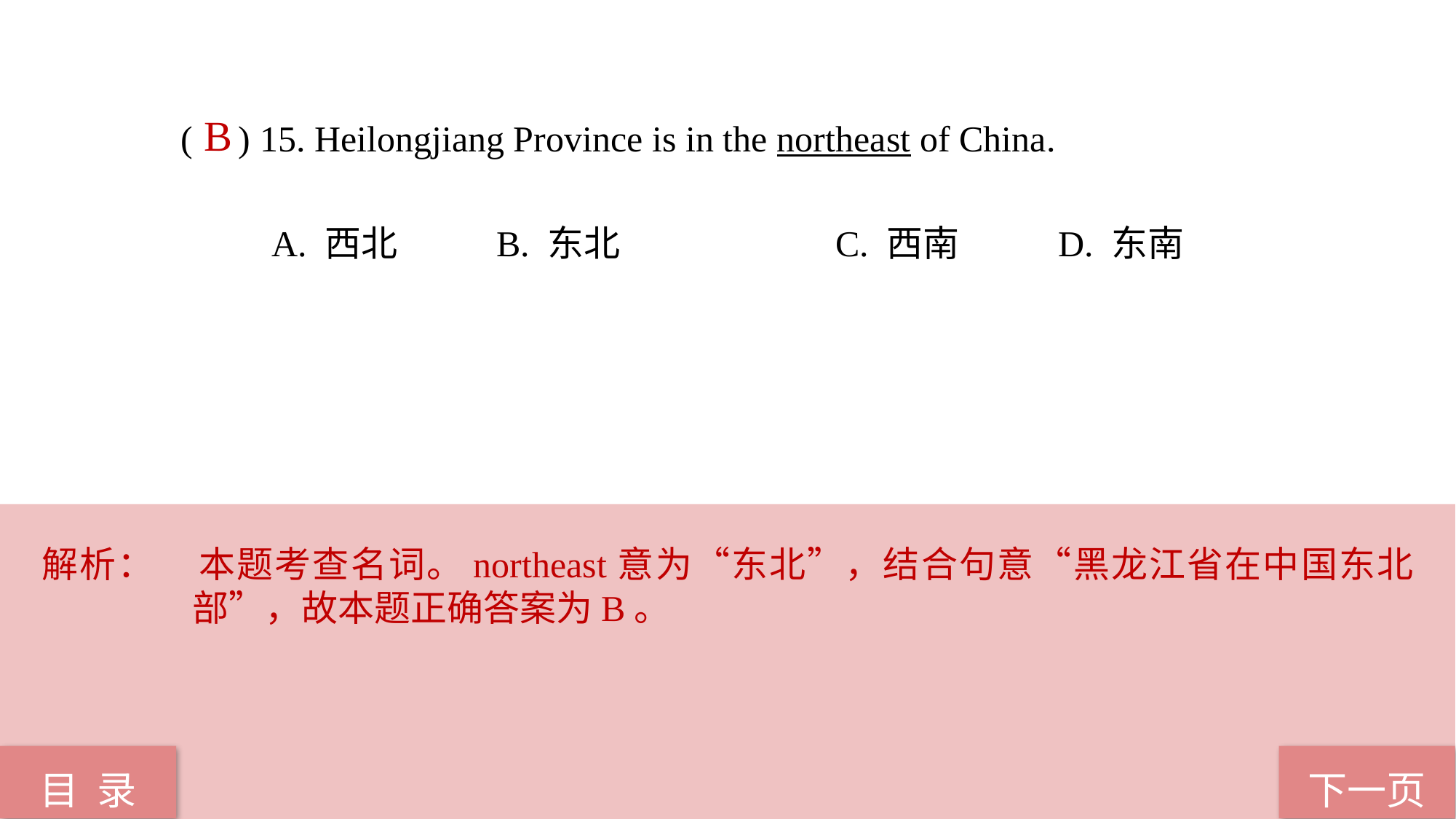

(     ) 15. Heilongjiang Province is in the northeast of China.

          A. 西北           B. 东北		C. 西南           D. 东南
B
解析：	本题考查名词。northeast意为“东北”，结合句意“黑龙江省在中国东北部”，故本题正确答案为B。